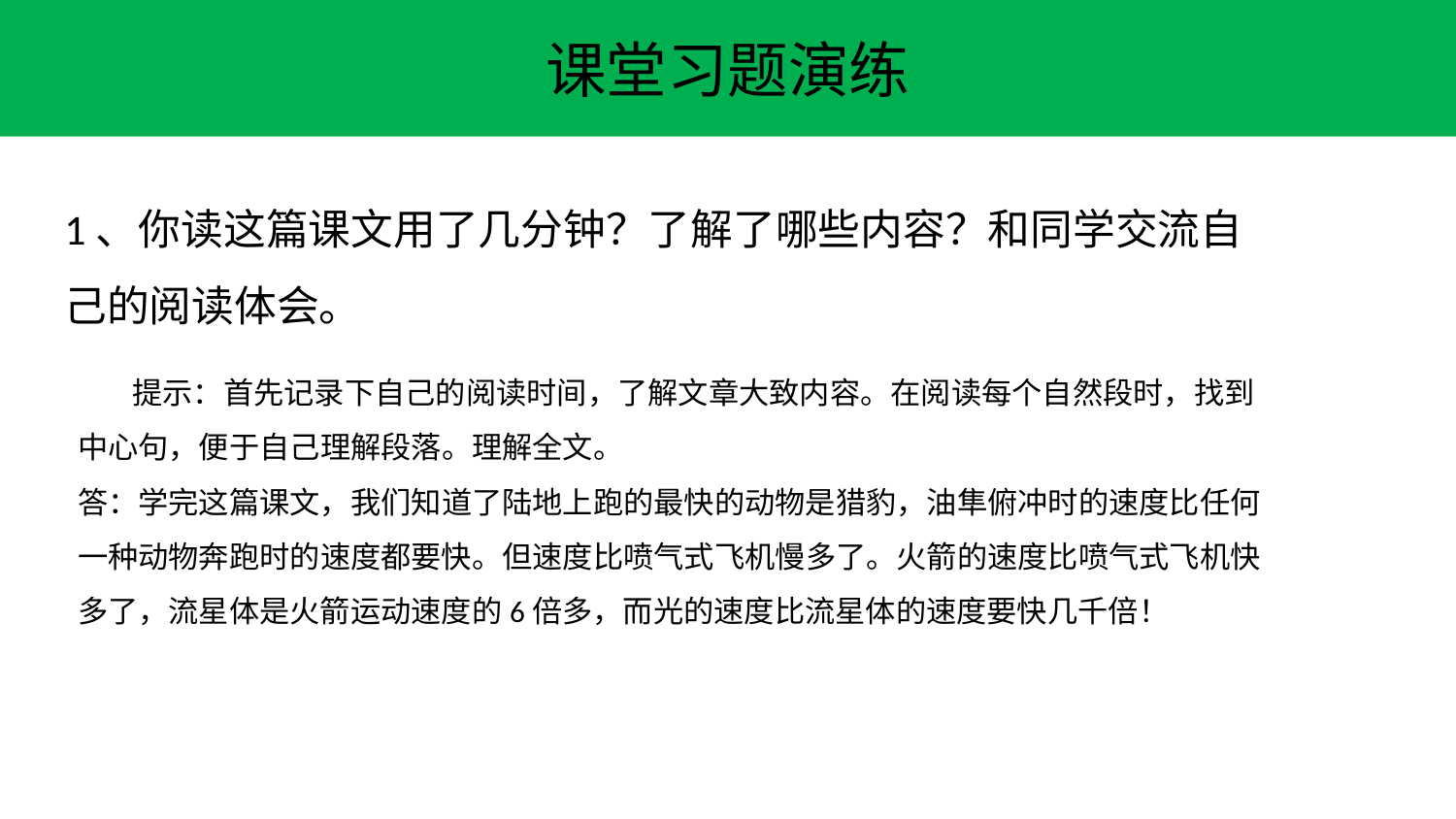

课堂习题演练
1、你读这篇课文用了几分钟？了解了哪些内容？和同学交流自己的阅读体会。
       提示：首先记录下自己的阅读时间，了解文章大致内容。在阅读每个自然段时，找到中心句，便于自己理解段落。理解全文。
答：学完这篇课文，我们知道了陆地上跑的最快的动物是猎豹，油隼俯冲时的速度比任何一种动物奔跑时的速度都要快。但速度比喷气式飞机慢多了。火箭的速度比喷气式飞机快多了，流星体是火箭运动速度的6倍多，而光的速度比流星体的速度要快几千倍！